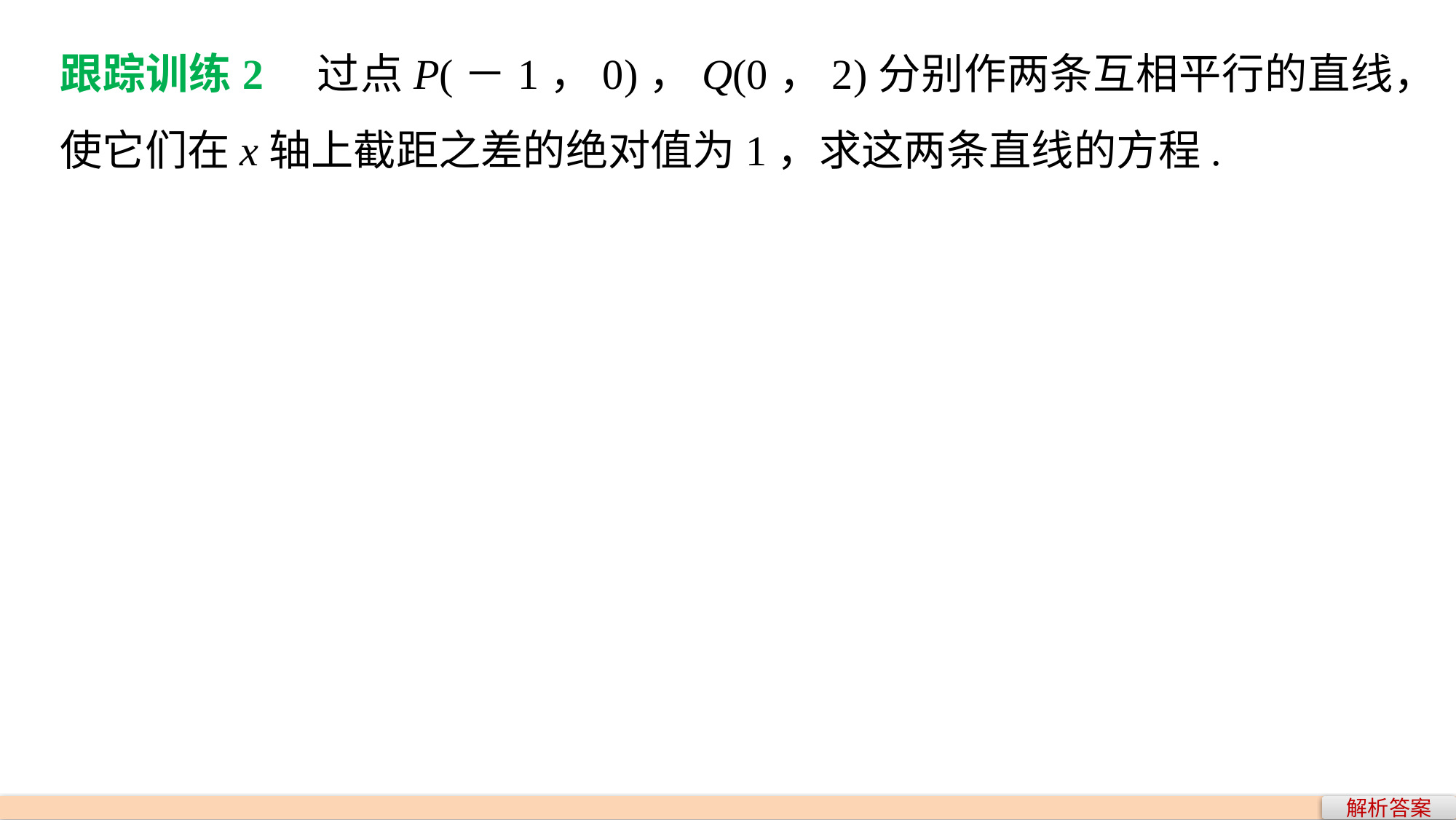

跟踪训练2　过点P(－1，0)，Q(0，2)分别作两条互相平行的直线，使它们在x轴上截距之差的绝对值为1，求这两条直线的方程.
解析答案